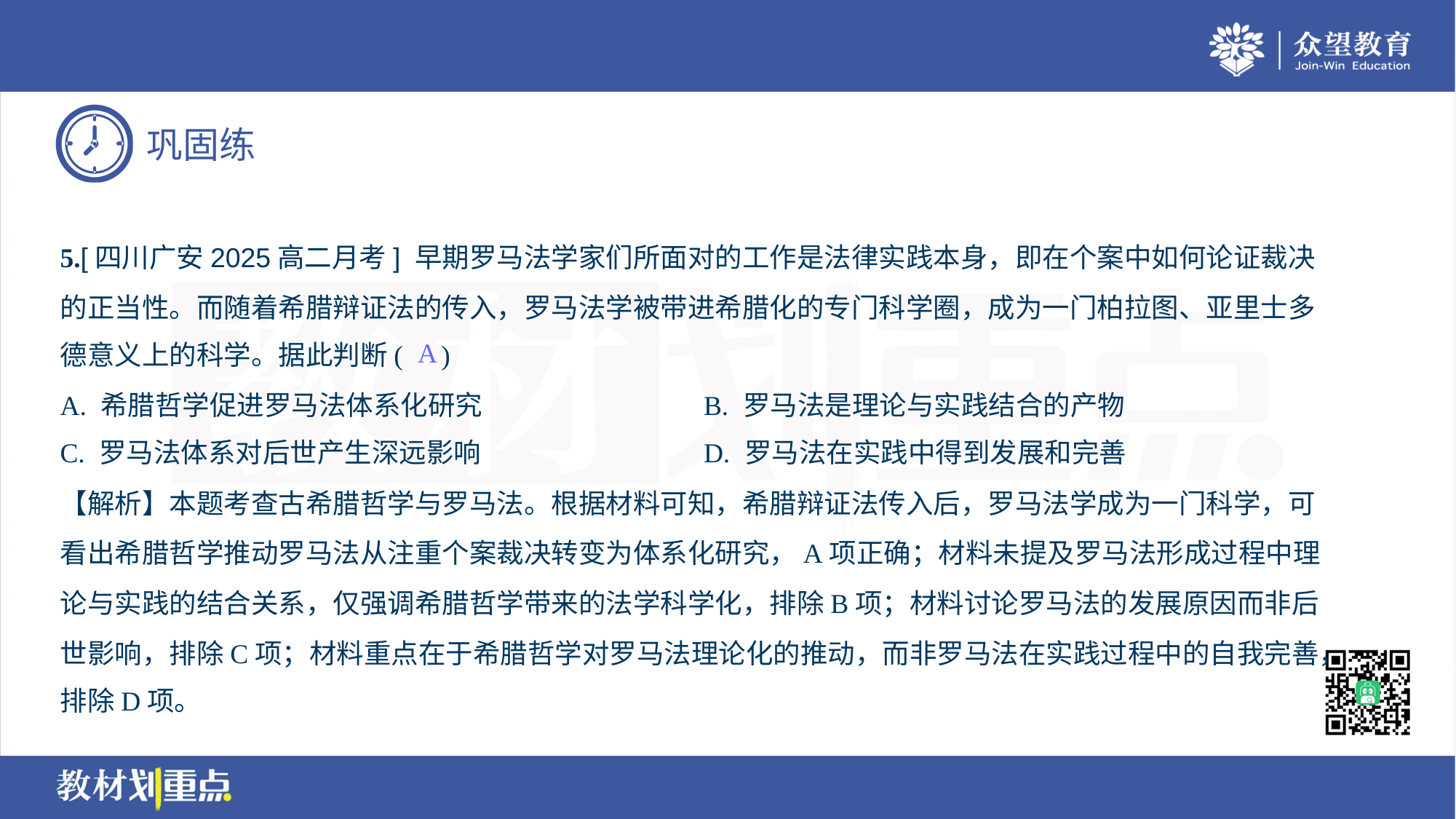

5.[四川广安2025高二月考] 早期罗马法学家们所面对的工作是法律实践本身，即在个案中如何论证裁决
的正当性。而随着希腊辩证法的传入，罗马法学被带进希腊化的专门科学圈，成为一门柏拉图、亚里士多
德意义上的科学。据此判断(     )
A
A. 希腊哲学促进罗马法体系化研究	B. 罗马法是理论与实践结合的产物
C. 罗马法体系对后世产生深远影响	D. 罗马法在实践中得到发展和完善
【解析】本题考查古希腊哲学与罗马法。根据材料可知，希腊辩证法传入后，罗马法学成为一门科学，可
看出希腊哲学推动罗马法从注重个案裁决转变为体系化研究，A项正确；材料未提及罗马法形成过程中理
论与实践的结合关系，仅强调希腊哲学带来的法学科学化，排除B项；材料讨论罗马法的发展原因而非后
世影响，排除C项；材料重点在于希腊哲学对罗马法理论化的推动，而非罗马法在实践过程中的自我完善，
排除D项。